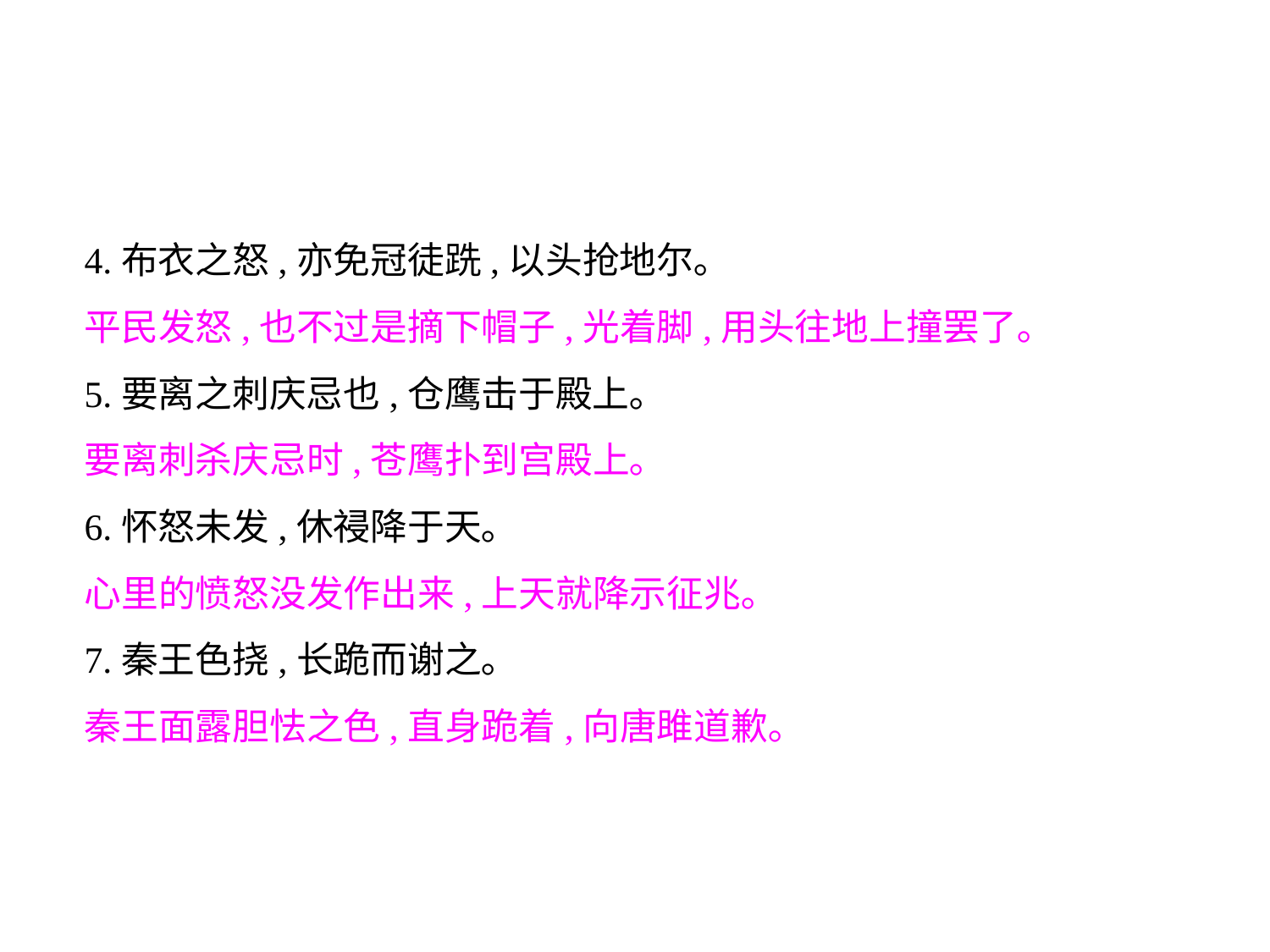

4.布衣之怒,亦免冠徒跣,以头抢地尔｡
平民发怒,也不过是摘下帽子,光着脚,用头往地上撞罢了｡
5.要离之刺庆忌也,仓鹰击于殿上｡
要离刺杀庆忌时,苍鹰扑到宫殿上｡
6.怀怒未发,休祲降于天｡
心里的愤怒没发作出来,上天就降示征兆｡
7.秦王色挠,长跪而谢之｡
秦王面露胆怯之色,直身跪着,向唐雎道歉｡